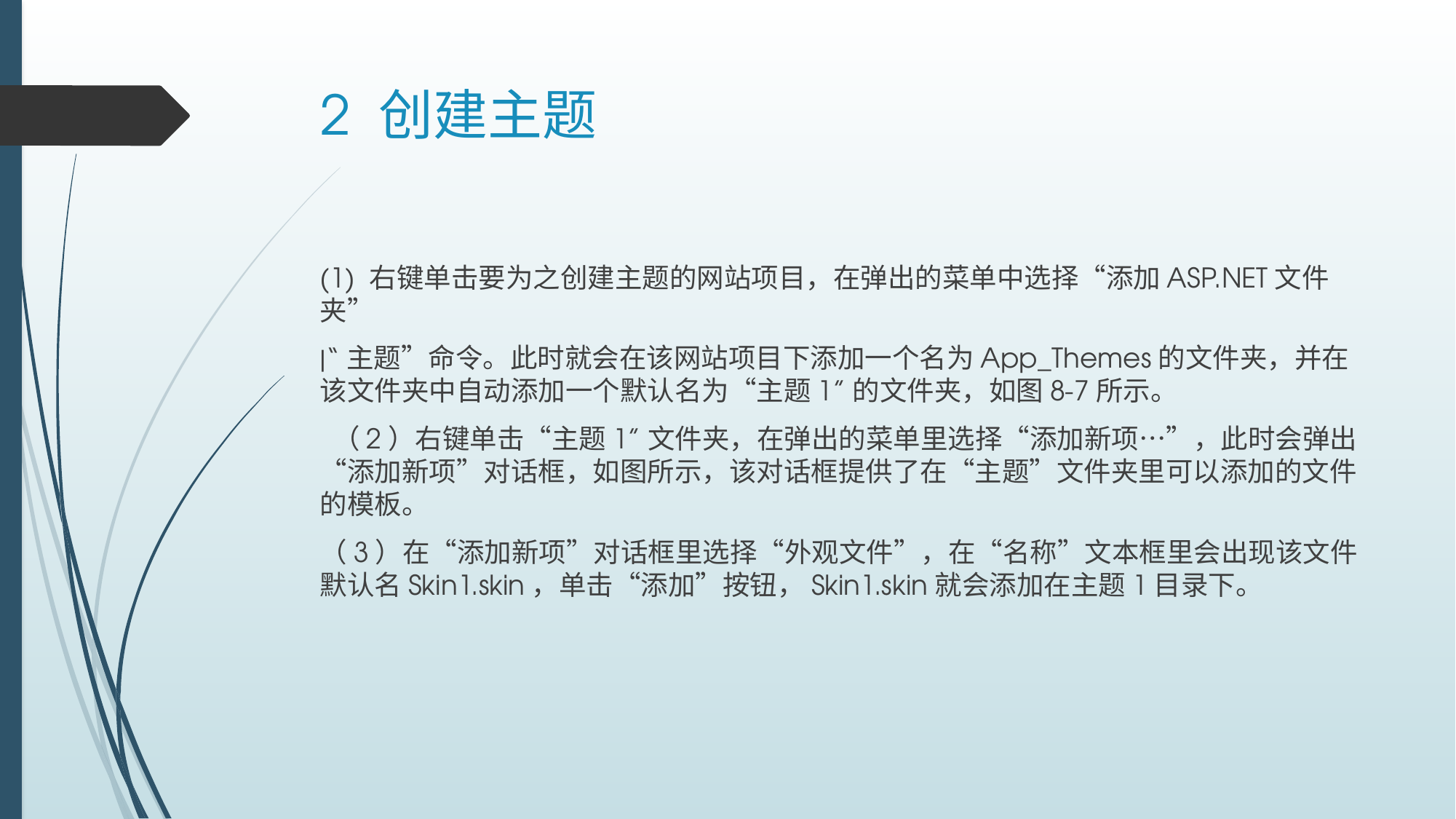

# 2 创建主题
(1) 右键单击要为之创建主题的网站项目，在弹出的菜单中选择“添加ASP.NET文件夹”
|“主题”命令。此时就会在该网站项目下添加一个名为App_Themes的文件夹，并在该文件夹中自动添加一个默认名为“主题1”的文件夹，如图8-7所示。
 （2）右键单击“主题1”文件夹，在弹出的菜单里选择“添加新项…”，此时会弹出“添加新项”对话框，如图所示，该对话框提供了在“主题”文件夹里可以添加的文件的模板。
（3）在“添加新项”对话框里选择“外观文件”，在“名称”文本框里会出现该文件默认名Skin1.skin，单击“添加”按钮，Skin1.skin就会添加在主题1目录下。